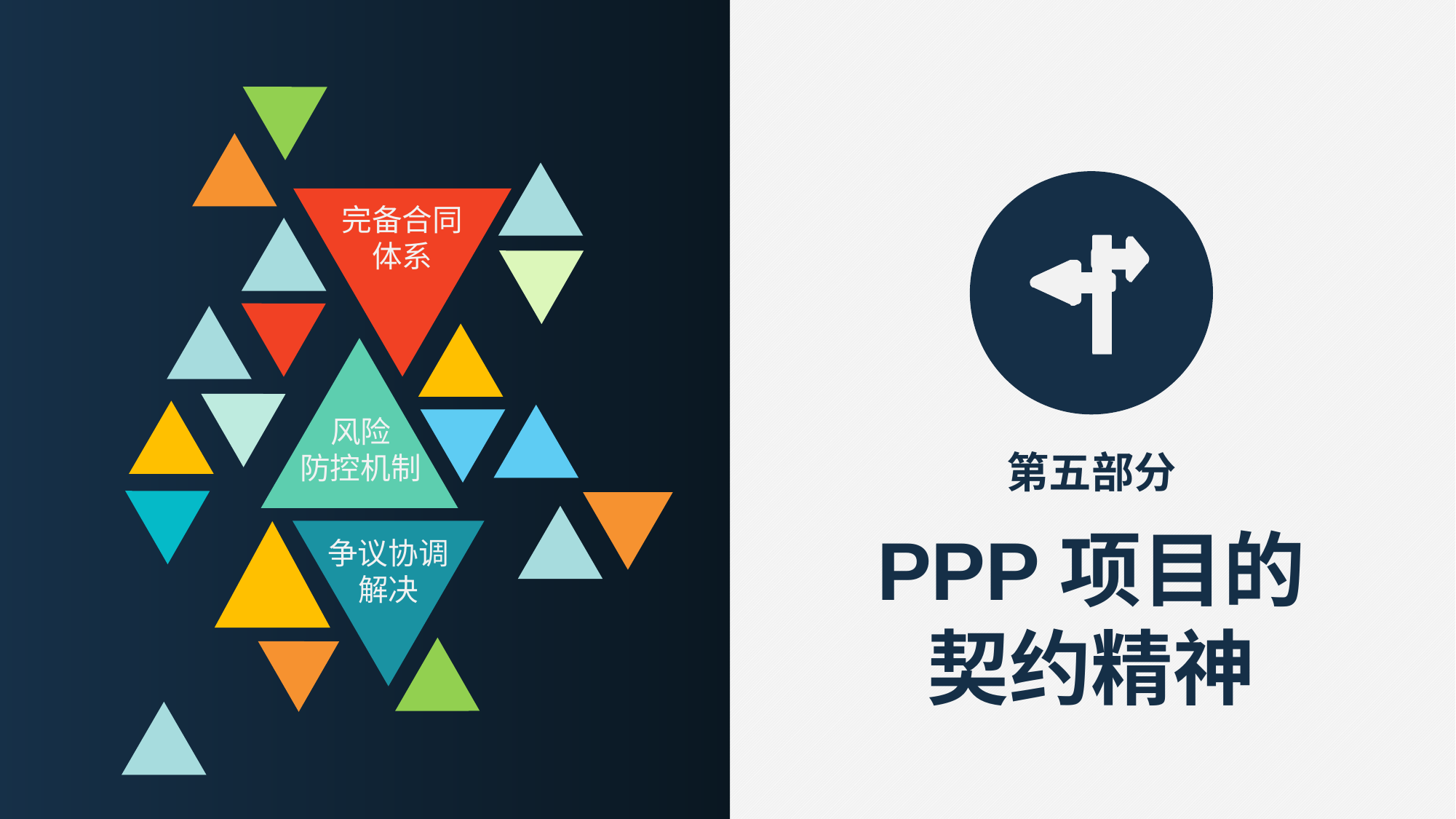

完备合同
体系

风险
防控机制

第五部分

PPP项目的
契约精神

争议协调
解决